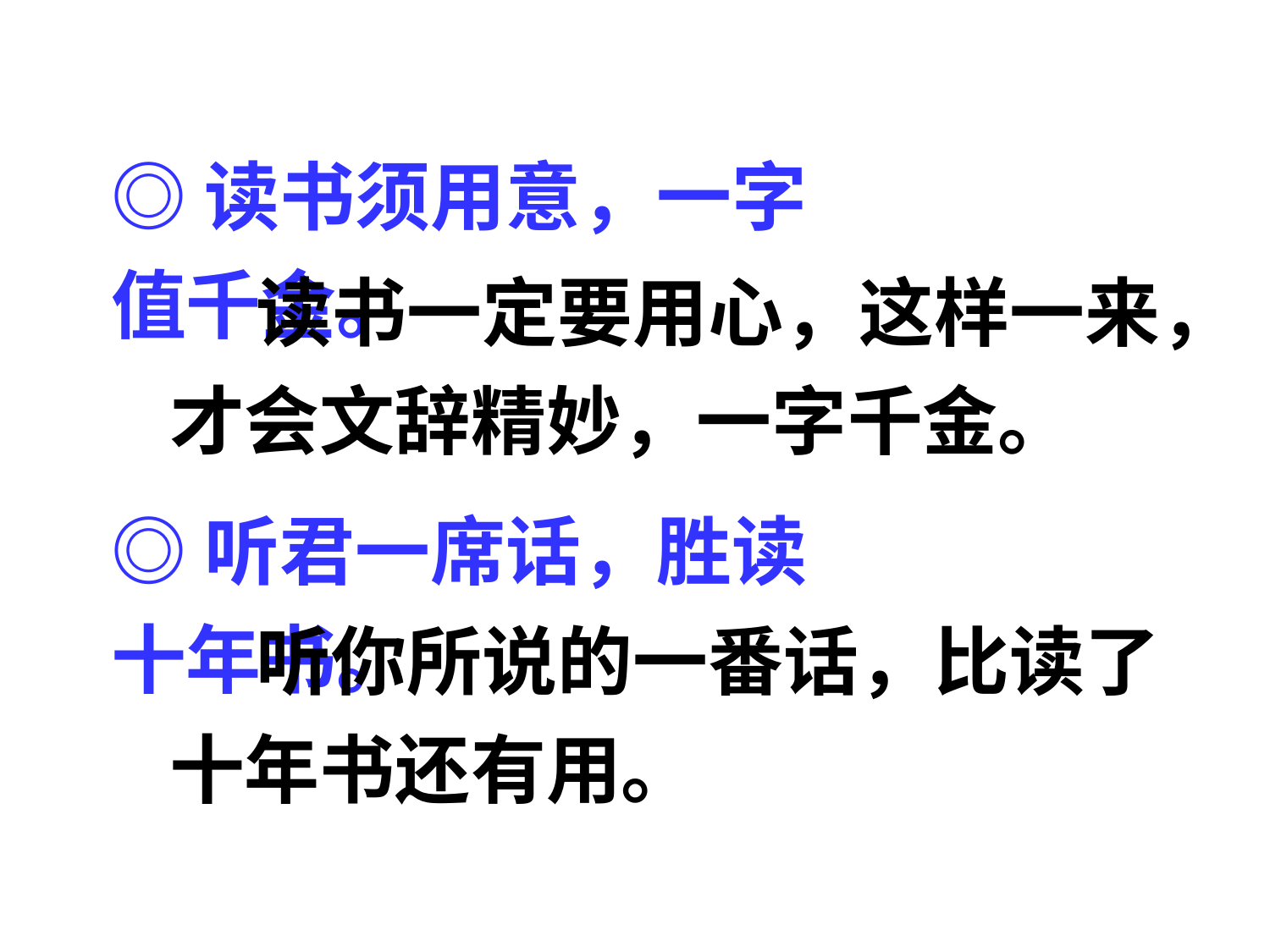

◎读书须用意，一字值千金。
    读书一定要用心，这样一来，才会文辞精妙，一字千金。
◎听君一席话，胜读十年书。
    听你所说的一番话，比读了十年书还有用。